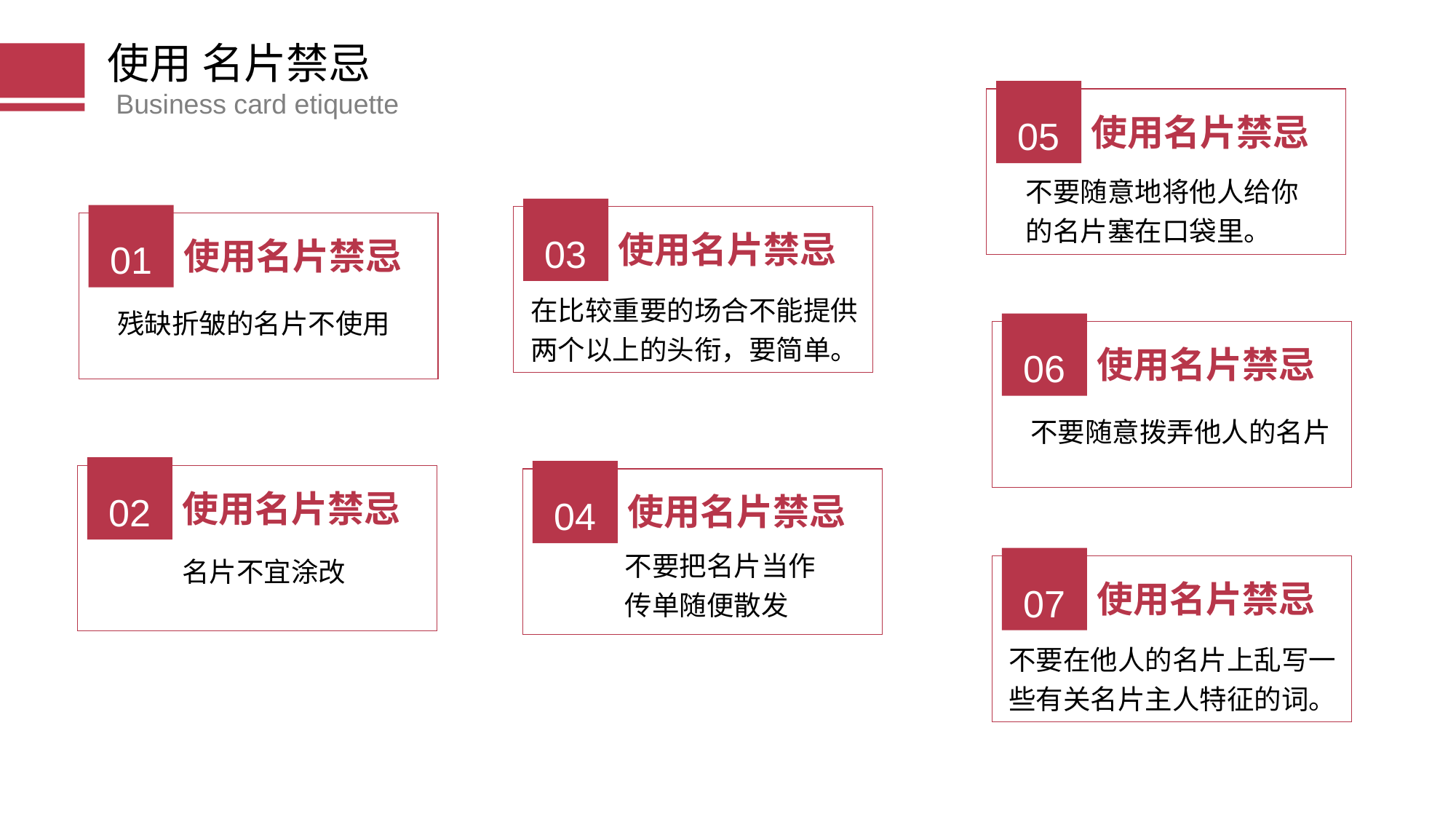

使用 名片禁忌

Business card etiquette

05

使用名片禁忌
不要随意地将他人给你的名片塞在口袋里。
03

使用名片禁忌
在比较重要的场合不能提供两个以上的头衔，要简单。
01

使用名片禁忌
残缺折皱的名片不使用
06

使用名片禁忌
不要随意拨弄他人的名片
02

使用名片禁忌
名片不宜涂改
04

使用名片禁忌
不要把名片当作传单随便散发
07

使用名片禁忌
不要在他人的名片上乱写一些有关名片主人特征的词。